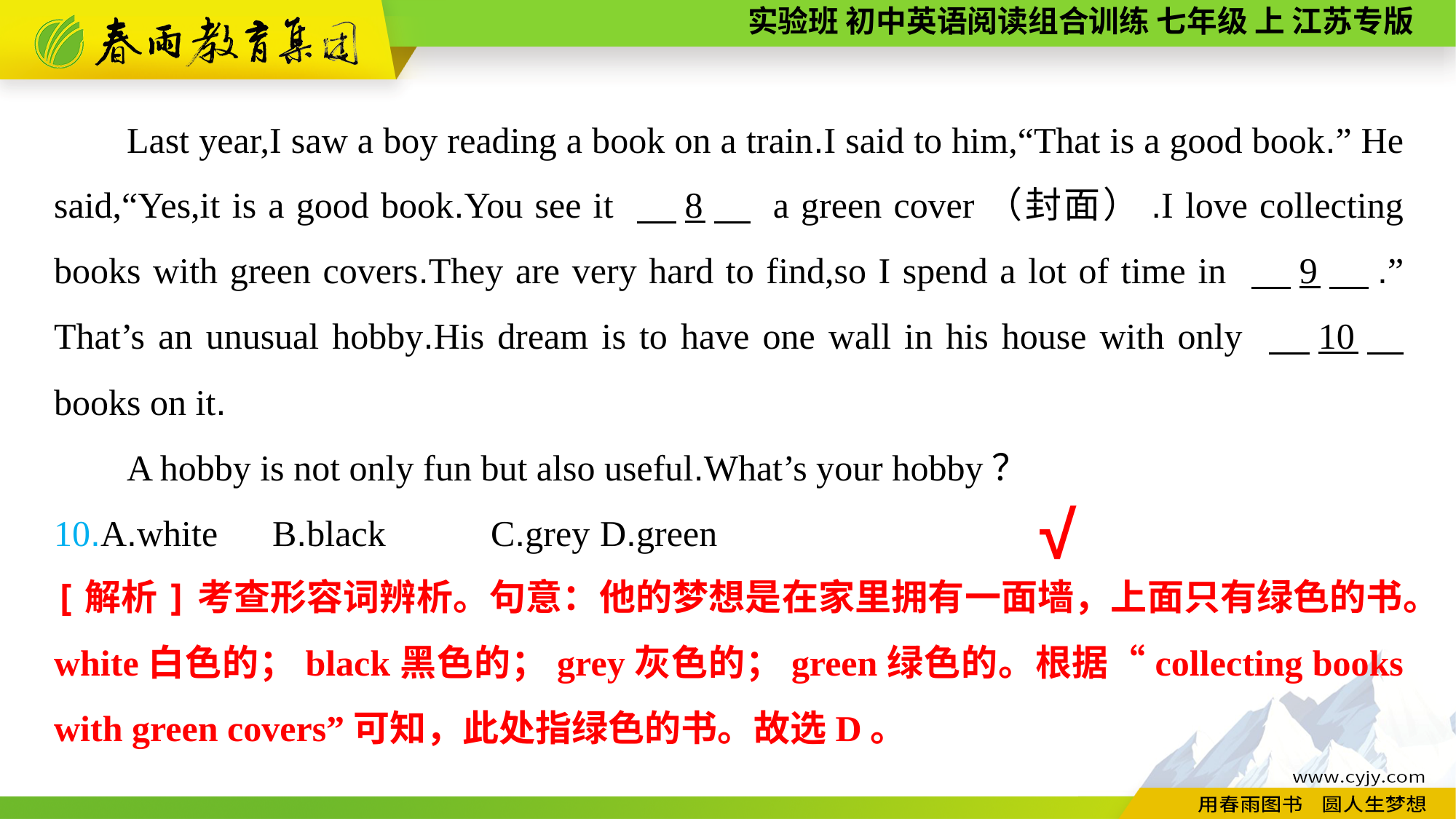

Last year,I saw a boy reading a book on a train.I said to him,“That is a good book.” He said,“Yes,it is a good book.You see it 　8　 a green cover（封面）.I love collecting books with green covers.They are very hard to find,so I spend a lot of time in 　9　.” That’s an unusual hobby.His dream is to have one wall in his house with only 　10　 books on it.
A hobby is not only fun but also useful.What’s your hobby？
10.A.white	B.black	C.grey	D.green
√
[解析]考查形容词辨析。句意：他的梦想是在家里拥有一面墙，上面只有绿色的书。white白色的；black黑色的；grey灰色的；green绿色的。根据“collecting books with green covers”可知，此处指绿色的书。故选D。